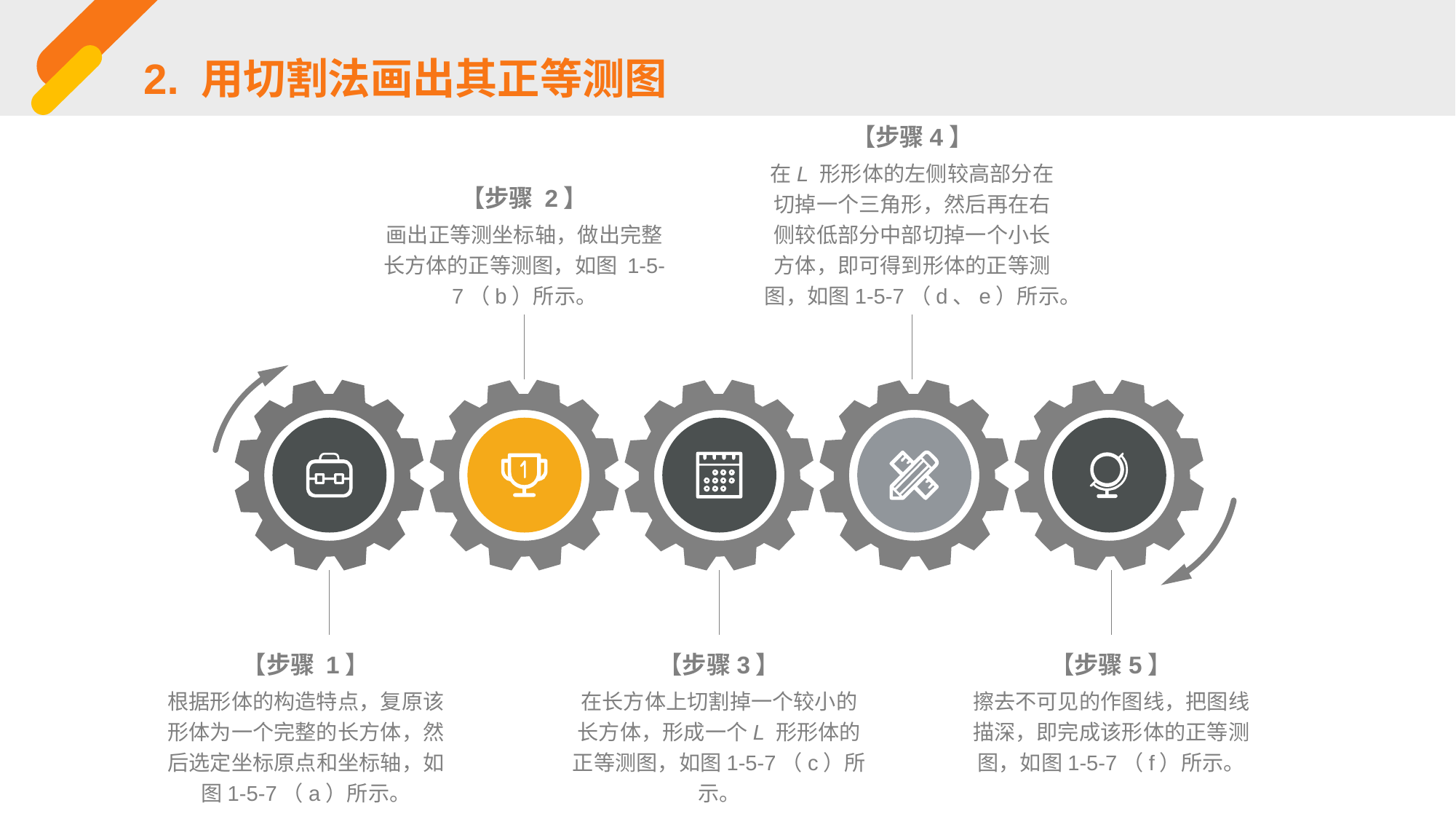

2. 用切割法画出其正等测图
【步骤4】
在L 形形体的左侧较高部分在切掉一个三角形，然后再在右侧较低部分中部切掉一个小长方体，即可得到形体的正等测图，如图1-5-7（d、e）所示。
【步骤 2】
画出正等测坐标轴，做出完整长方体的正等测图，如图 1-5-7（b）所示。

【步骤 1】
根据形体的构造特点，复原该形体为一个完整的长方体，然后选定坐标原点和坐标轴，如图1-5-7（a）所示。
【步骤3】
在长方体上切割掉一个较小的长方体，形成一个L 形形体的正等测图，如图1-5-7（c）所示。
【步骤5】
擦去不可见的作图线，把图线描深，即完成该形体的正等测图，如图1-5-7（f）所示。